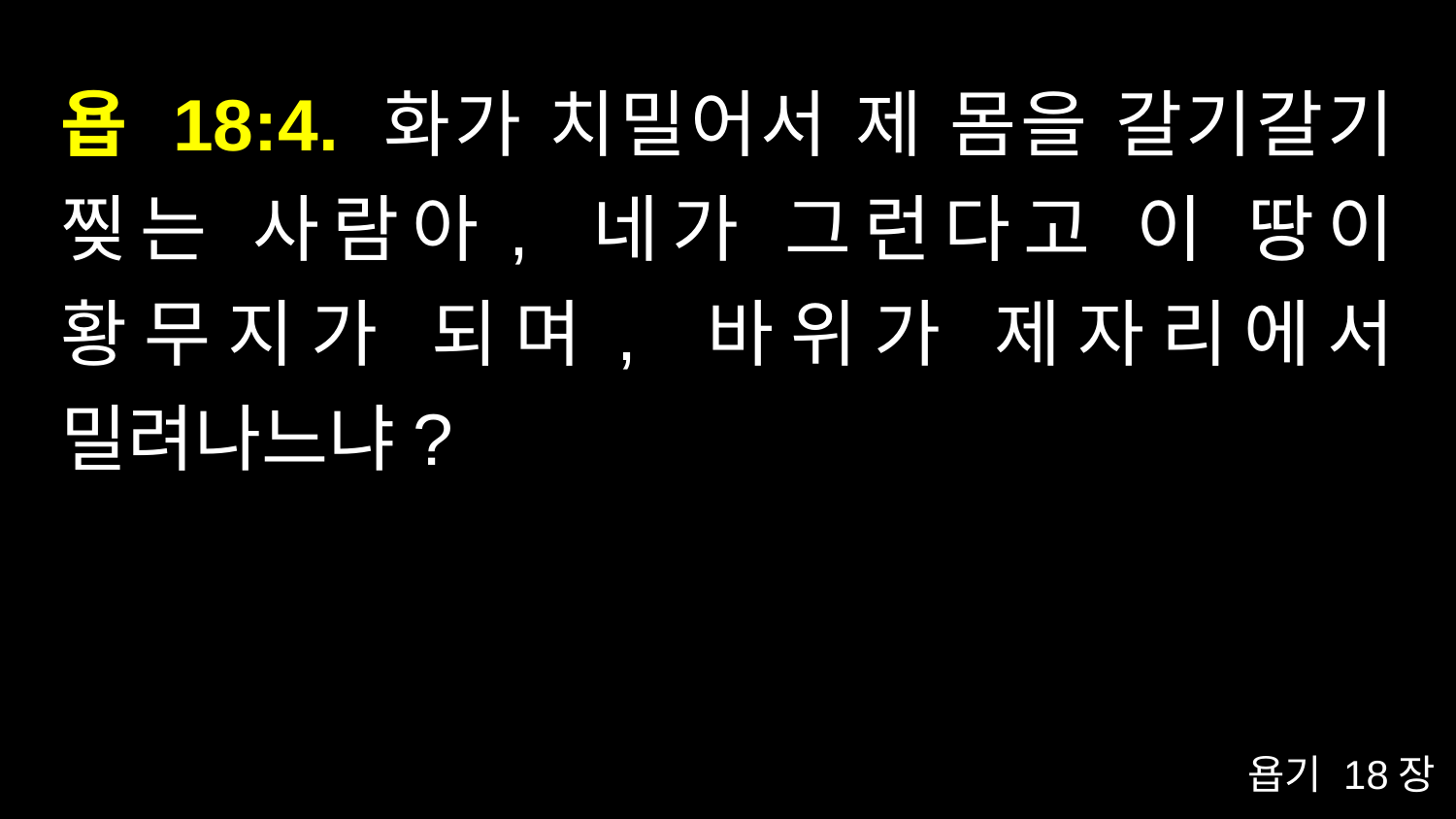

# 욥 18:4. 화가 치밀어서 제 몸을 갈기갈기 찢는 사람아, 네가 그런다고 이 땅이 황무지가 되며, 바위가 제자리에서 밀려나느냐?
욥기 18장